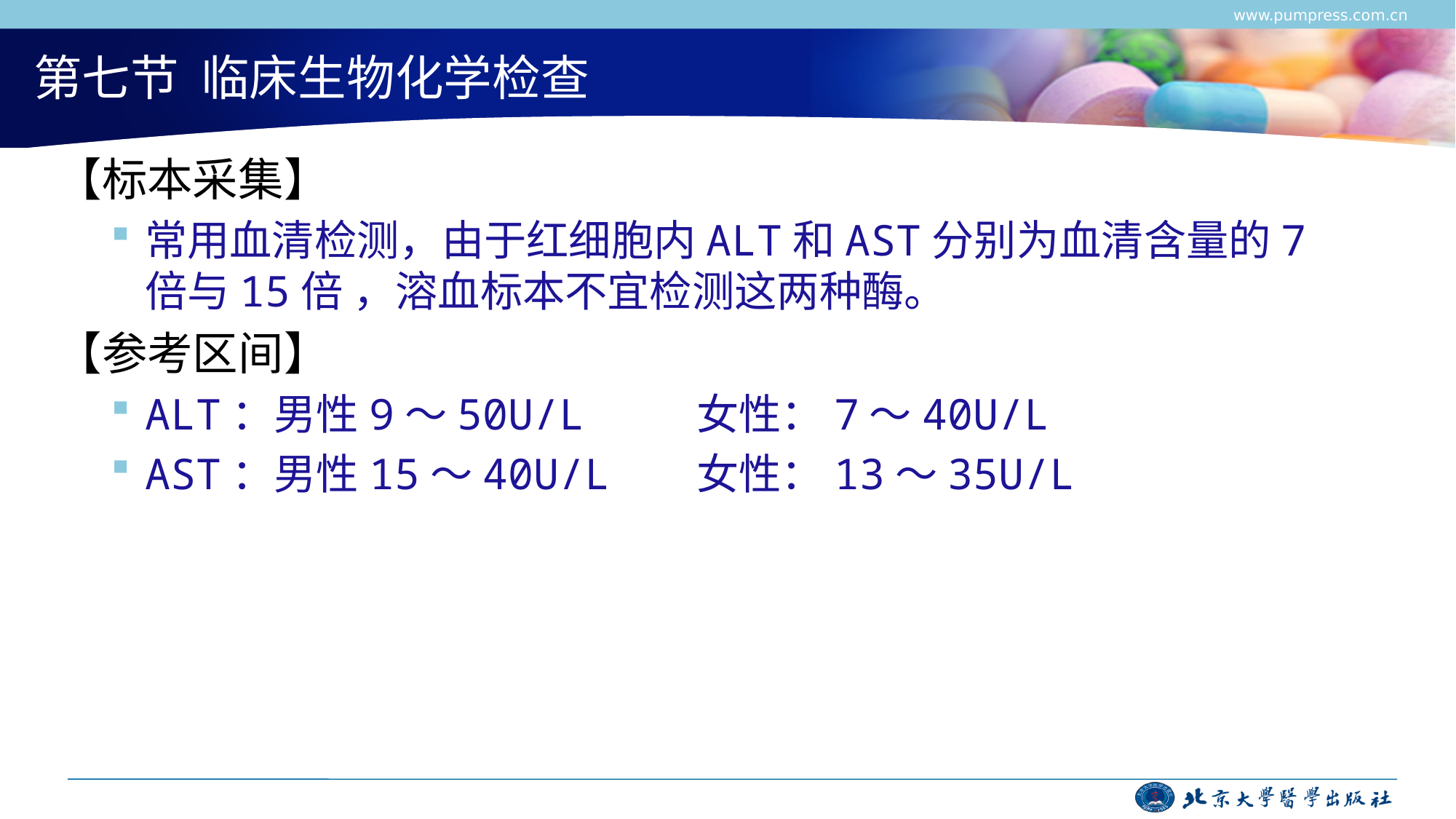

www.pumpress.com.cn
# 第七节  临床生物化学检查
【标本采集】
常用血清检测，由于红细胞内ALT和AST分别为血清含量的7倍与15倍 ，溶血标本不宜检测这两种酶。
【参考区间】
ALT：男性9～50U/L    女性：7～40U/L
AST：男性15～40U/L   女性：13～35U/L